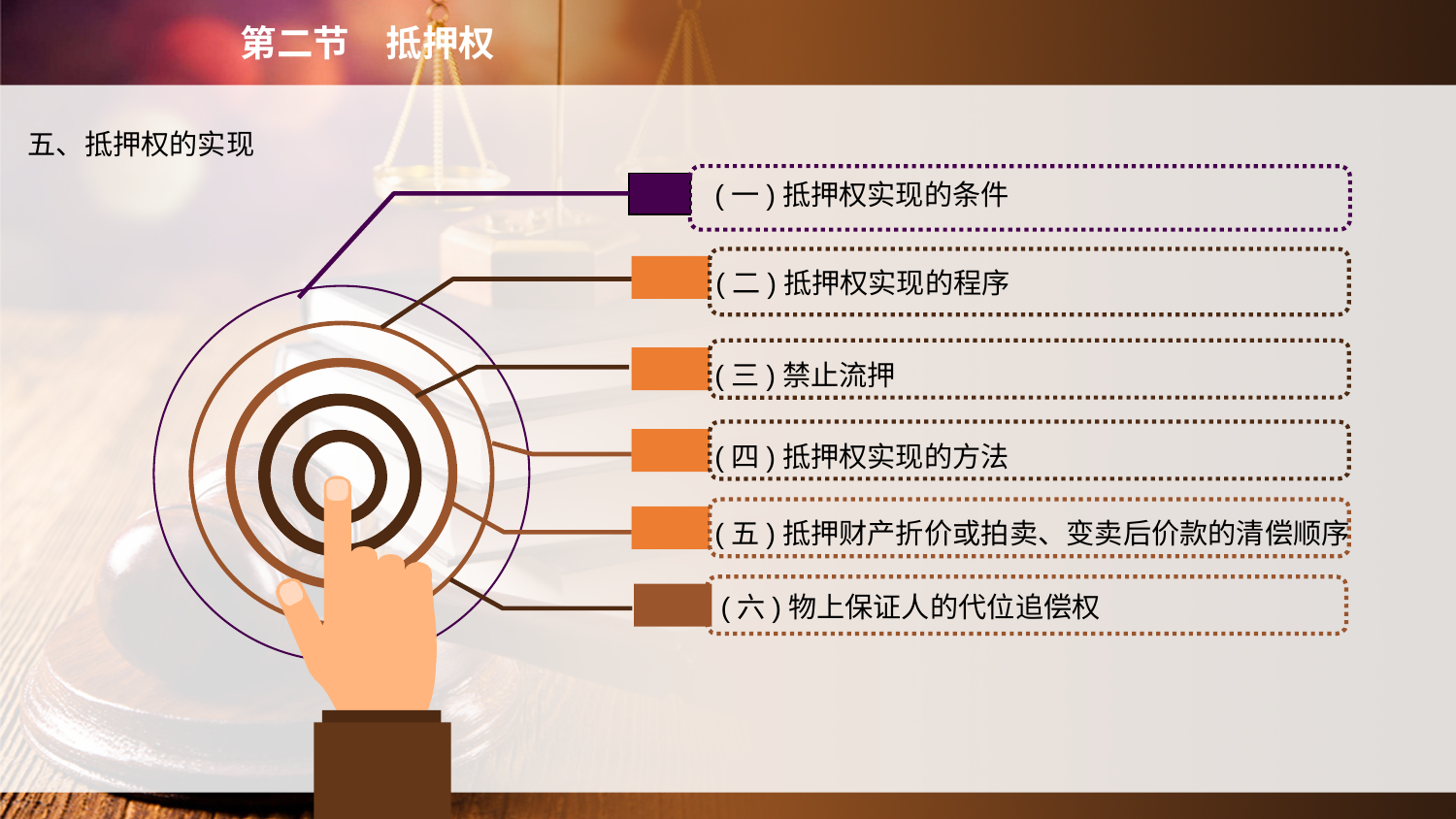

第二节　抵押权
五、抵押权的实现

(一)抵押权实现的条件

(二)抵押权实现的程序

(三)禁止流押

(四)抵押权实现的方法

(五)抵押财产折价或拍卖、变卖后价款的清偿顺序

(六)物上保证人的代位追偿权